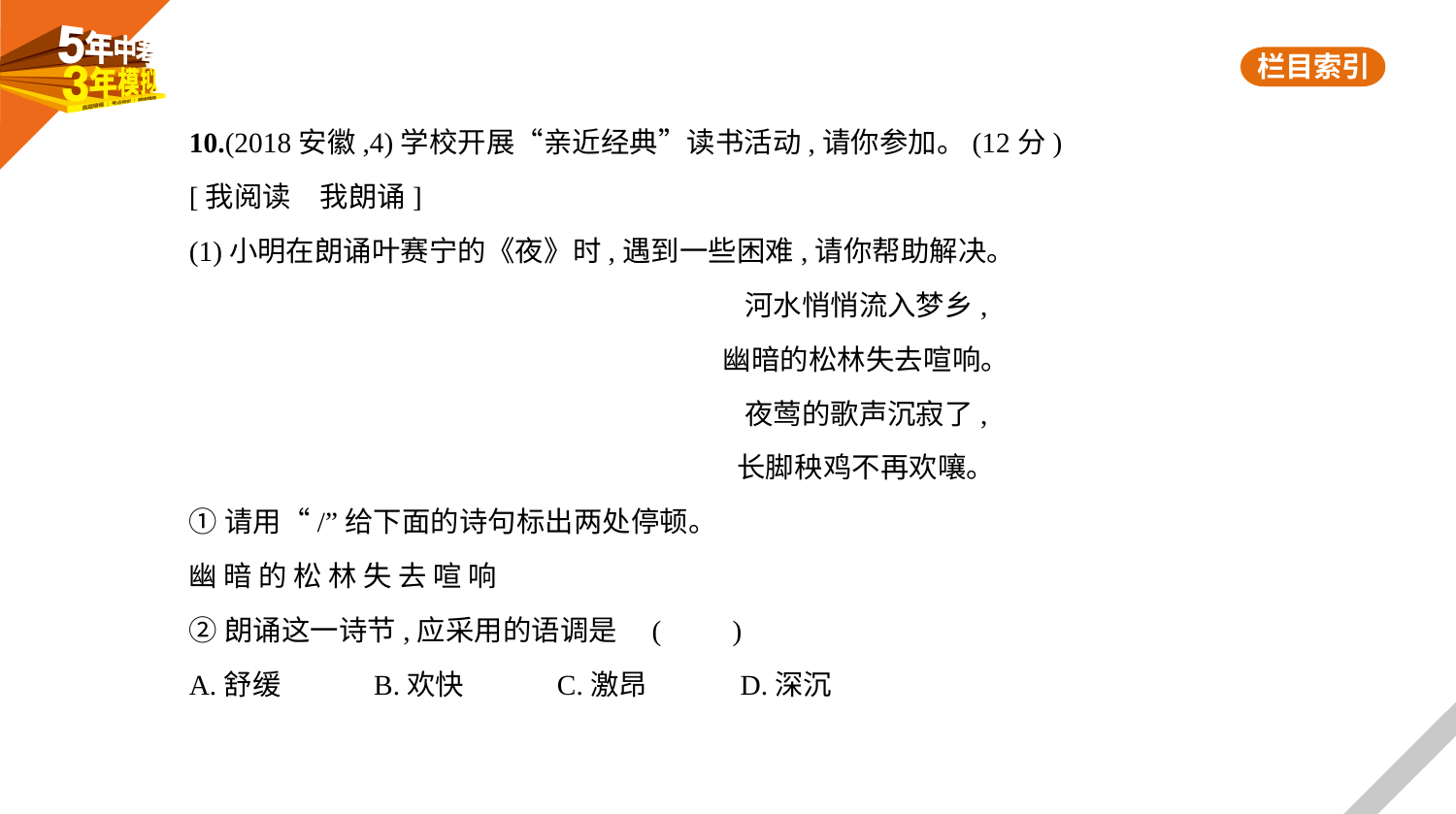

10.(2018安徽,4)学校开展“亲近经典”读书活动,请你参加。(12分)
[我阅读　我朗诵]
(1)小明在朗诵叶赛宁的《夜》时,遇到一些困难,请你帮助解决。
河水悄悄流入梦乡,
幽暗的松林失去喧响。
夜莺的歌声沉寂了,
长脚秧鸡不再欢嚷。
①请用“/”给下面的诗句标出两处停顿。
幽 暗 的 松 林 失 去 喧 响
②朗诵这一诗节,应采用的语调是 (　　)
A.舒缓　　　B.欢快　　　C.激昂　　　D.深沉